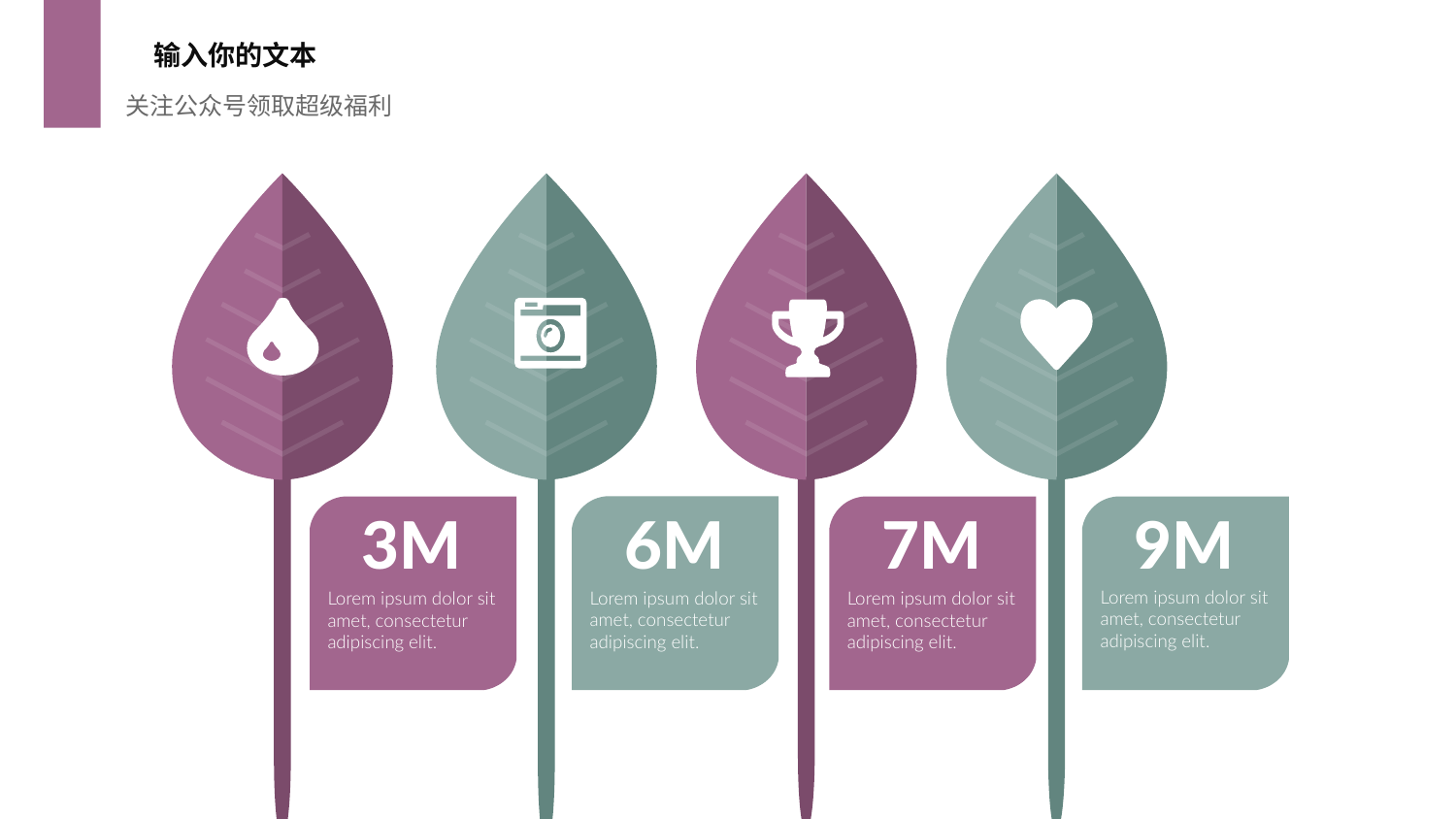

输入你的文本
关注公众号领取超级福利

6M
Lorem ipsum dolor sit amet, consectetur adipiscing elit.

3M
Lorem ipsum dolor sit amet, consectetur adipiscing elit.

7M
Lorem ipsum dolor sit amet, consectetur adipiscing elit.

9M
Lorem ipsum dolor sit amet, consectetur adipiscing elit.